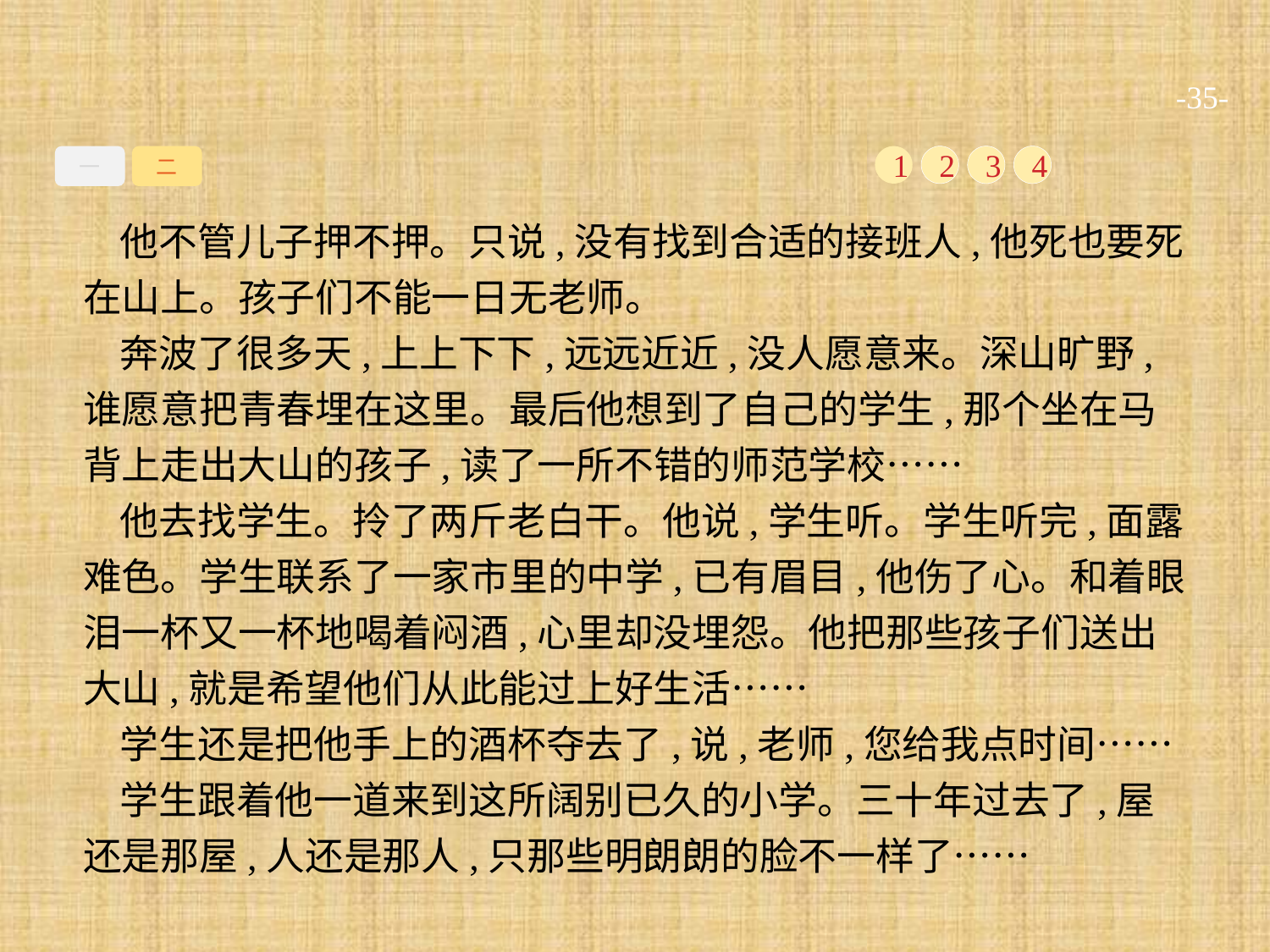

-35-
一
二
1
2
3
4
他不管儿子押不押。只说,没有找到合适的接班人,他死也要死在山上。孩子们不能一日无老师。
奔波了很多天,上上下下,远远近近,没人愿意来。深山旷野,谁愿意把青春埋在这里。最后他想到了自己的学生,那个坐在马背上走出大山的孩子,读了一所不错的师范学校……
他去找学生。拎了两斤老白干。他说,学生听。学生听完,面露难色。学生联系了一家市里的中学,已有眉目,他伤了心。和着眼泪一杯又一杯地喝着闷酒,心里却没埋怨。他把那些孩子们送出大山,就是希望他们从此能过上好生活……
学生还是把他手上的酒杯夺去了,说,老师,您给我点时间……
学生跟着他一道来到这所阔别已久的小学。三十年过去了,屋还是那屋,人还是那人,只那些明朗朗的脸不一样了……